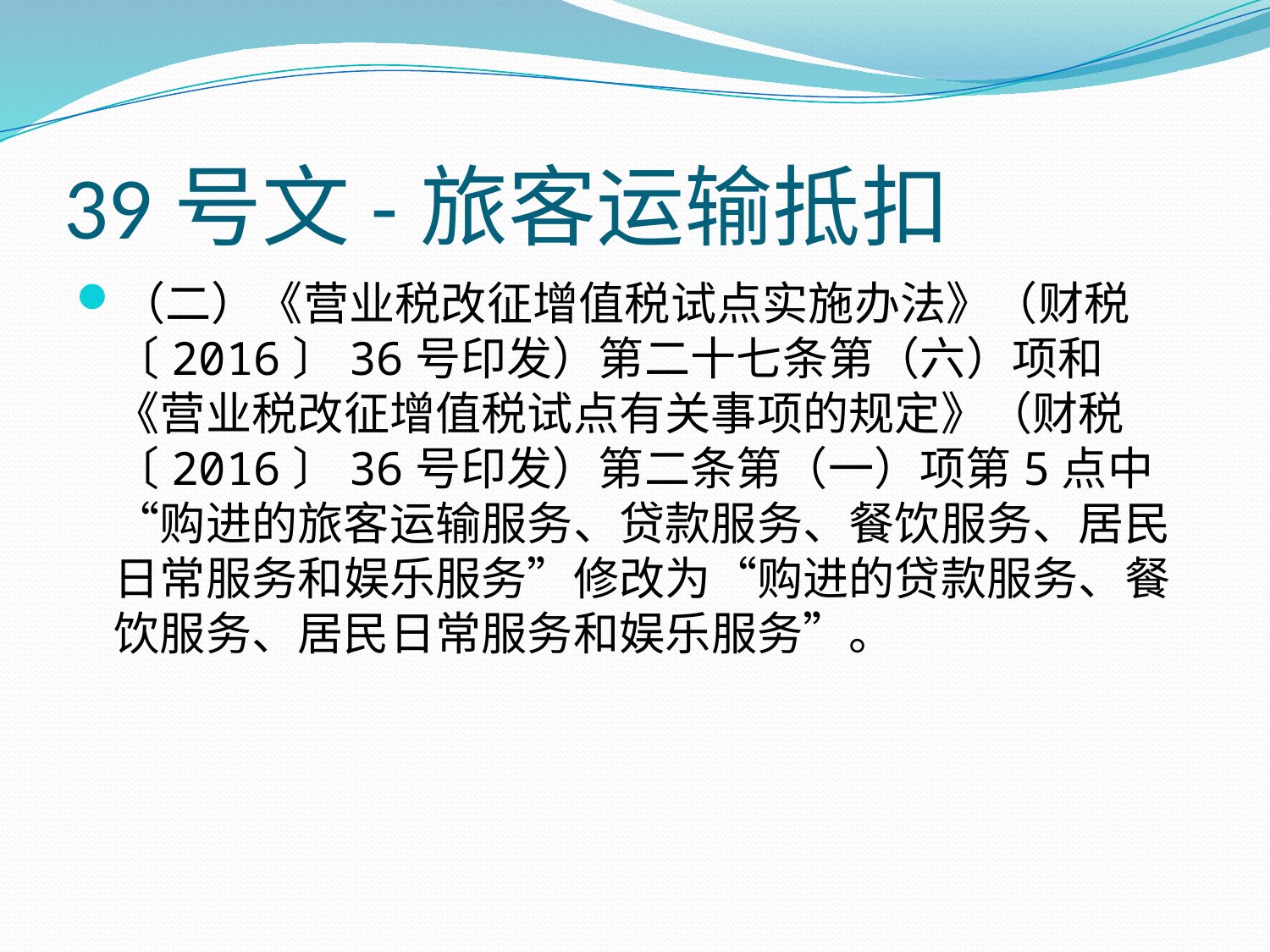

# 39号文-旅客运输抵扣
（二）《营业税改征增值税试点实施办法》（财税〔2016〕36号印发）第二十七条第（六）项和《营业税改征增值税试点有关事项的规定》（财税〔2016〕36号印发）第二条第（一）项第5点中“购进的旅客运输服务、贷款服务、餐饮服务、居民日常服务和娱乐服务”修改为“购进的贷款服务、餐饮服务、居民日常服务和娱乐服务”。